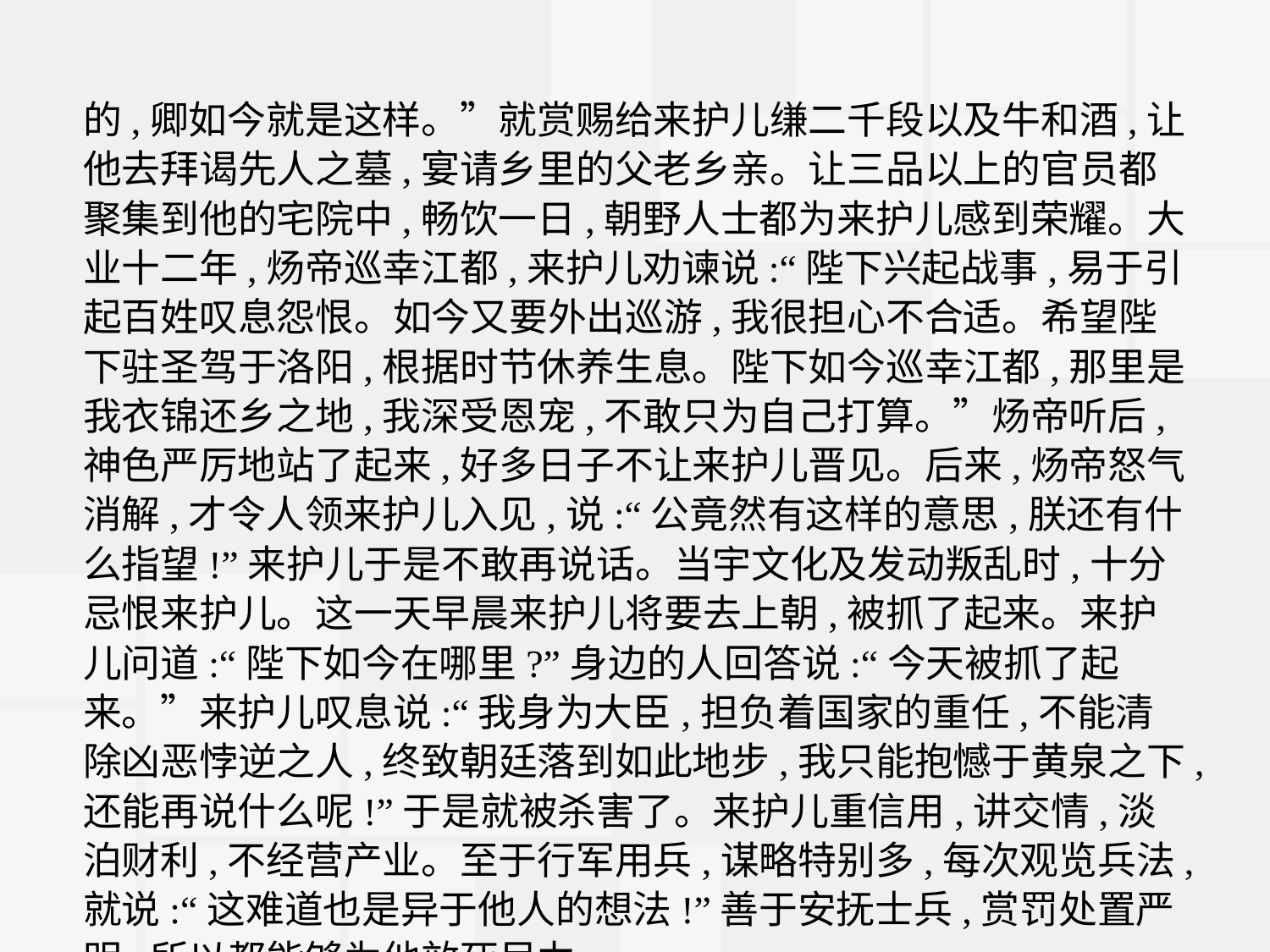

的,卿如今就是这样。”就赏赐给来护儿缣二千段以及牛和酒,让他去拜谒先人之墓,宴请乡里的父老乡亲。让三品以上的官员都聚集到他的宅院中,畅饮一日,朝野人士都为来护儿感到荣耀。大业十二年,炀帝巡幸江都,来护儿劝谏说:“陛下兴起战事,易于引起百姓叹息怨恨。如今又要外出巡游,我很担心不合适。希望陛下驻圣驾于洛阳,根据时节休养生息。陛下如今巡幸江都,那里是我衣锦还乡之地,我深受恩宠,不敢只为自己打算。”炀帝听后,神色严厉地站了起来,好多日子不让来护儿晋见。后来,炀帝怒气消解,才令人领来护儿入见,说:“公竟然有这样的意思,朕还有什么指望!”来护儿于是不敢再说话。当宇文化及发动叛乱时,十分忌恨来护儿。这一天早晨来护儿将要去上朝,被抓了起来。来护儿问道:“陛下如今在哪里?”身边的人回答说:“今天被抓了起来。”来护儿叹息说:“我身为大臣,担负着国家的重任,不能清除凶恶悖逆之人,终致朝廷落到如此地步,我只能抱憾于黄泉之下,还能再说什么呢!”于是就被杀害了。来护儿重信用,讲交情,淡泊财利,不经营产业。至于行军用兵,谋略特别多,每次观览兵法,就说:“这难道也是异于他人的想法!”善于安抚士兵,赏罚处置严明,所以都能够为他效死尽力。